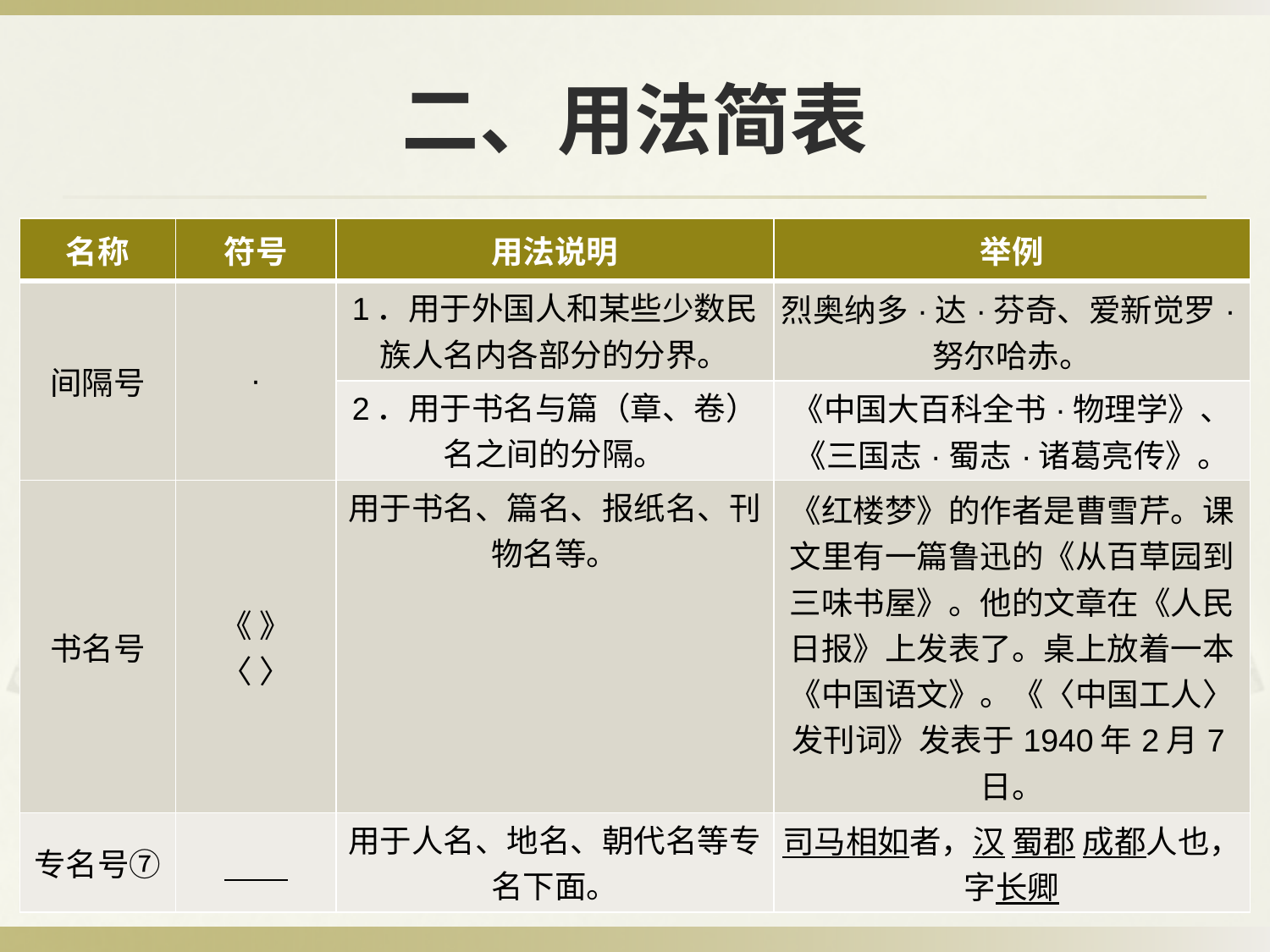

# 二、用法简表
| 名称 | 符号 | 用法说明 | 举例 |
| --- | --- | --- | --- |
| 间隔号 | · | 1．用于外国人和某些少数民族人名内各部分的分界。 | 烈奥纳多·达·芬奇、爱新觉罗·努尔哈赤。 |
|  |  | 2．用于书名与篇（章、卷）名之间的分隔。 | 《中国大百科全书·物理学》、《三国志·蜀志·诸葛亮传》。 |
| 书名号 | 《 》 〈 〉 | 用于书名、篇名、报纸名、刊物名等。 | 《红楼梦》的作者是曹雪芹。课文里有一篇鲁迅的《从百草园到三味书屋》。他的文章在《人民日报》上发表了。桌上放着一本《中国语文》。《〈中国工人〉发刊词》发表于1940年2月7日。 |
| 专名号⑦ |  | 用于人名、地名、朝代名等专名下面。 | 司马相如者，汉 蜀郡 成都人也，字长卿 |